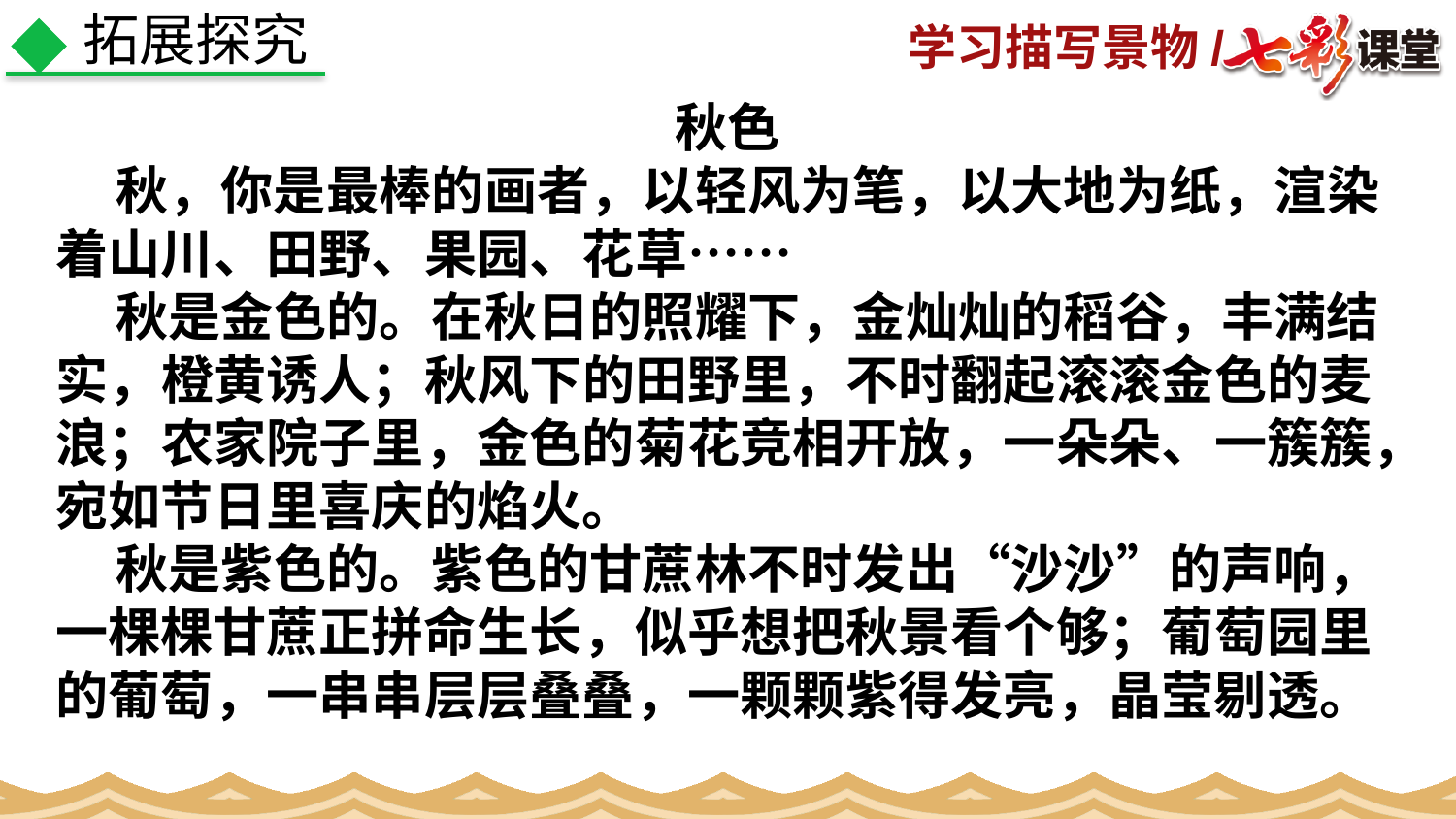

拓展探究

秋色
    秋，你是最棒的画者，以轻风为笔，以大地为纸，渲染着山川、田野、果园、花草……
    秋是金色的。在秋日的照耀下，金灿灿的稻谷，丰满结实，橙黄诱人；秋风下的田野里，不时翻起滚滚金色的麦浪；农家院子里，金色的菊花竞相开放，一朵朵、一簇簇，宛如节日里喜庆的焰火。
    秋是紫色的。紫色的甘蔗林不时发出“沙沙”的声响，一棵棵甘蔗正拼命生长，似乎想把秋景看个够；葡萄园里的葡萄，一串串层层叠叠，一颗颗紫得发亮，晶莹剔透。